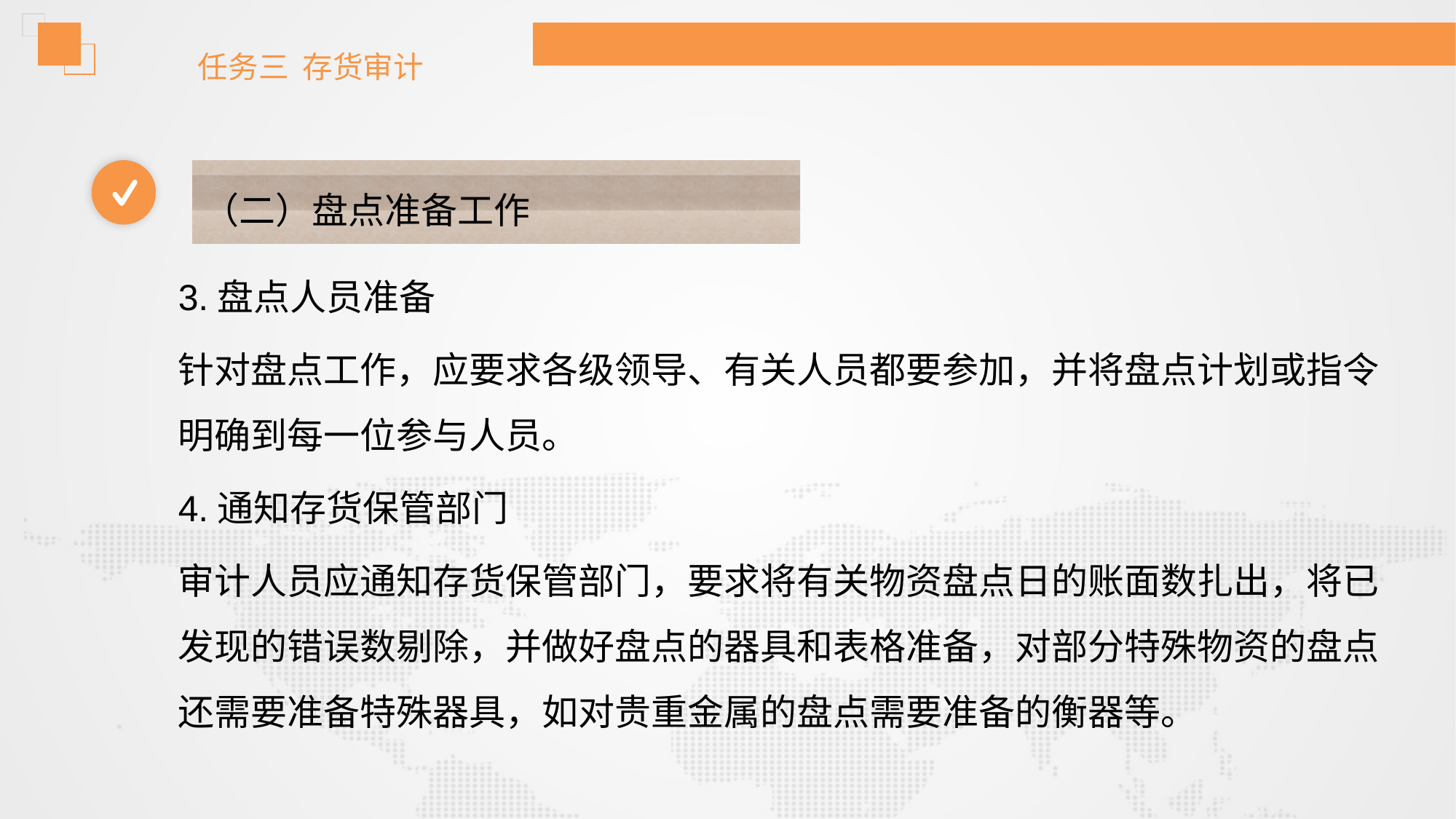

任务三  存货审计

（二）盘点准备工作
3.盘点人员准备
针对盘点工作，应要求各级领导、有关人员都要参加，并将盘点计划或指令明确到每一位参与人员。
4.通知存货保管部门
审计人员应通知存货保管部门，要求将有关物资盘点日的账面数扎出，将已发现的错误数剔除，并做好盘点的器具和表格准备，对部分特殊物资的盘点还需要准备特殊器具，如对贵重金属的盘点需要准备的衡器等。